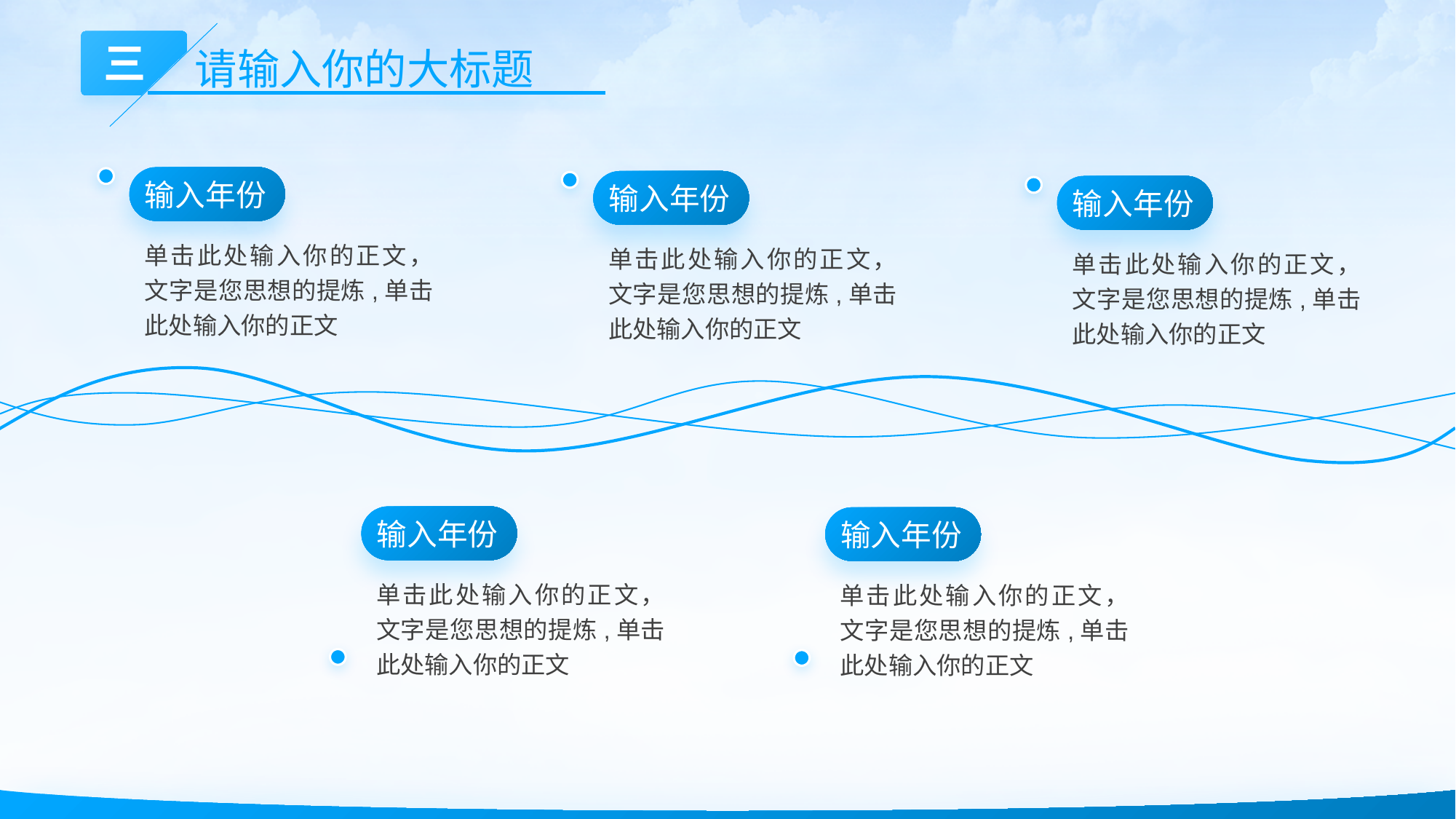

三
请输入你的大标题

输入年份

输入年份

输入年份
单击此处输入你的正文，文字是您思想的提炼,单击此处输入你的正文
单击此处输入你的正文，文字是您思想的提炼,单击此处输入你的正文
单击此处输入你的正文，文字是您思想的提炼,单击此处输入你的正文

输入年份
输入年份
单击此处输入你的正文，文字是您思想的提炼,单击此处输入你的正文
单击此处输入你的正文，文字是您思想的提炼,单击此处输入你的正文